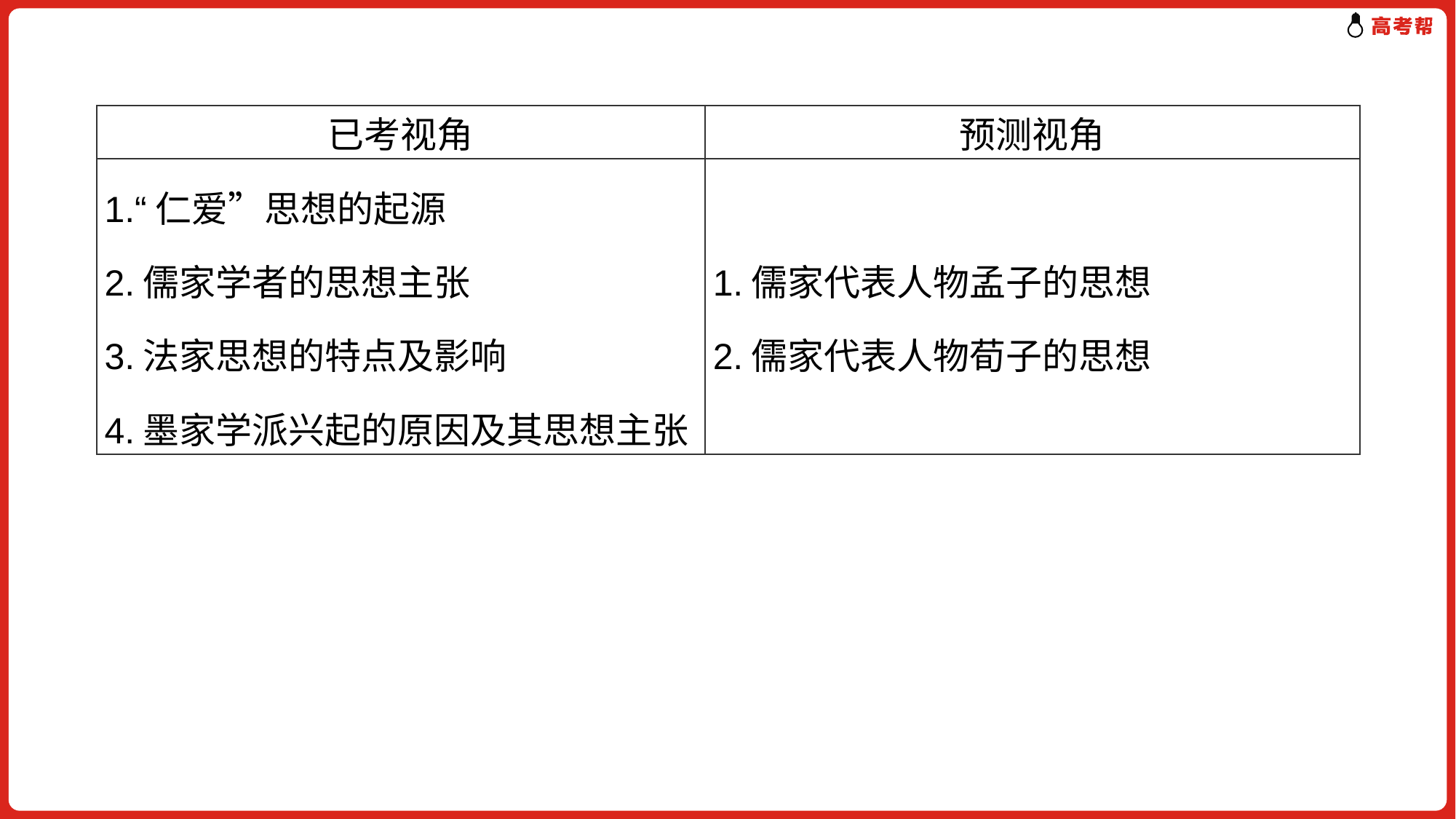

| 已考视角 | 预测视角 |
| --- | --- |
| 1.“仁爱”思想的起源 2.儒家学者的思想主张 3.法家思想的特点及影响 4.墨家学派兴起的原因及其思想主张 | 1.儒家代表人物孟子的思想 2.儒家代表人物荀子的思想 |